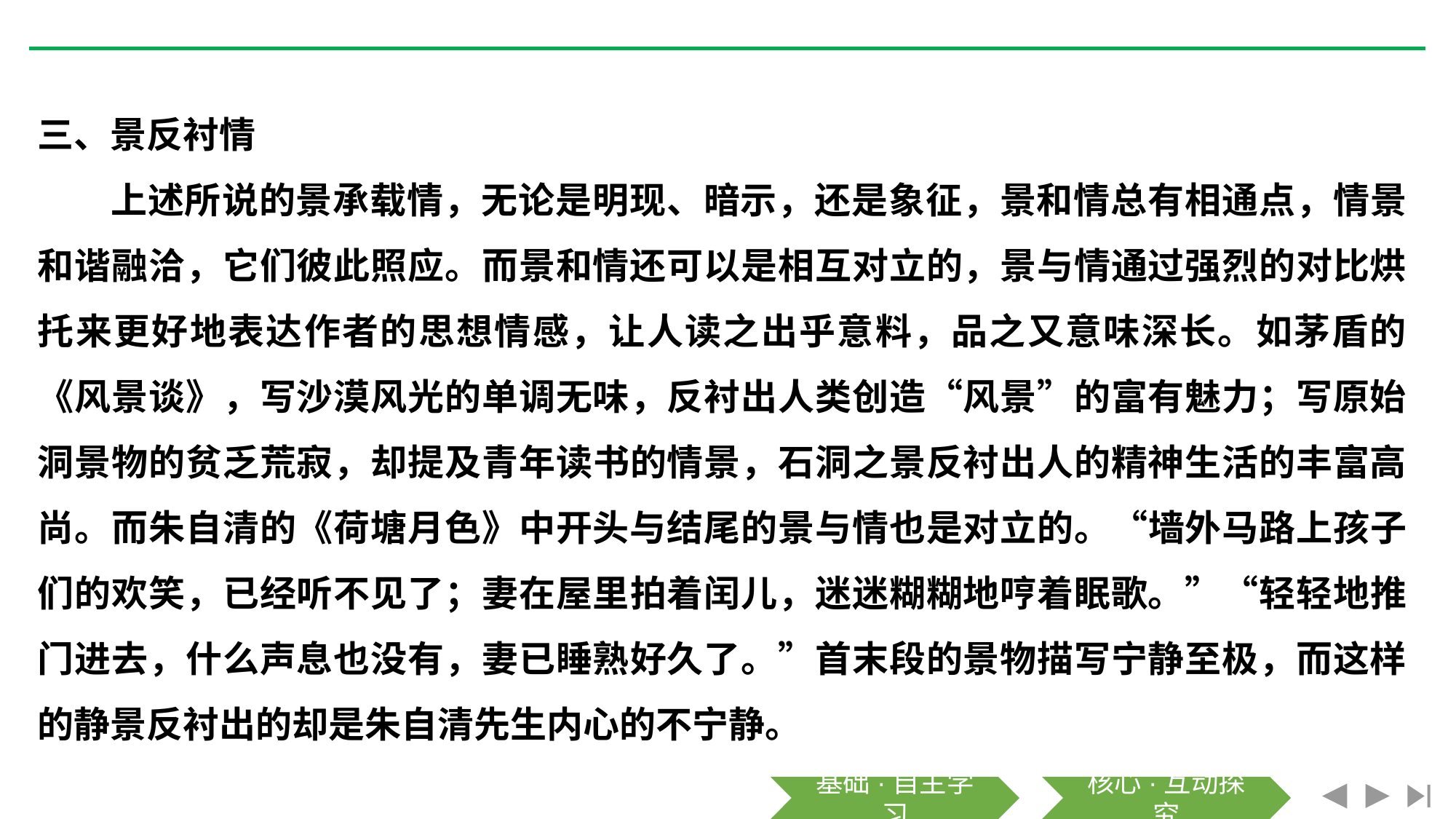

三、景反衬情
上述所说的景承载情，无论是明现、暗示，还是象征，景和情总有相通点，情景和谐融洽，它们彼此照应。而景和情还可以是相互对立的，景与情通过强烈的对比烘托来更好地表达作者的思想情感，让人读之出乎意料，品之又意味深长。如茅盾的《风景谈》，写沙漠风光的单调无味，反衬出人类创造“风景”的富有魅力；写原始洞景物的贫乏荒寂，却提及青年读书的情景，石洞之景反衬出人的精神生活的丰富高尚。而朱自清的《荷塘月色》中开头与结尾的景与情也是对立的。“墙外马路上孩子们的欢笑，已经听不见了；妻在屋里拍着闰儿，迷迷糊糊地哼着眠歌。”“轻轻地推门进去，什么声息也没有，妻已睡熟好久了。”首末段的景物描写宁静至极，而这样的静景反衬出的却是朱自清先生内心的不宁静。